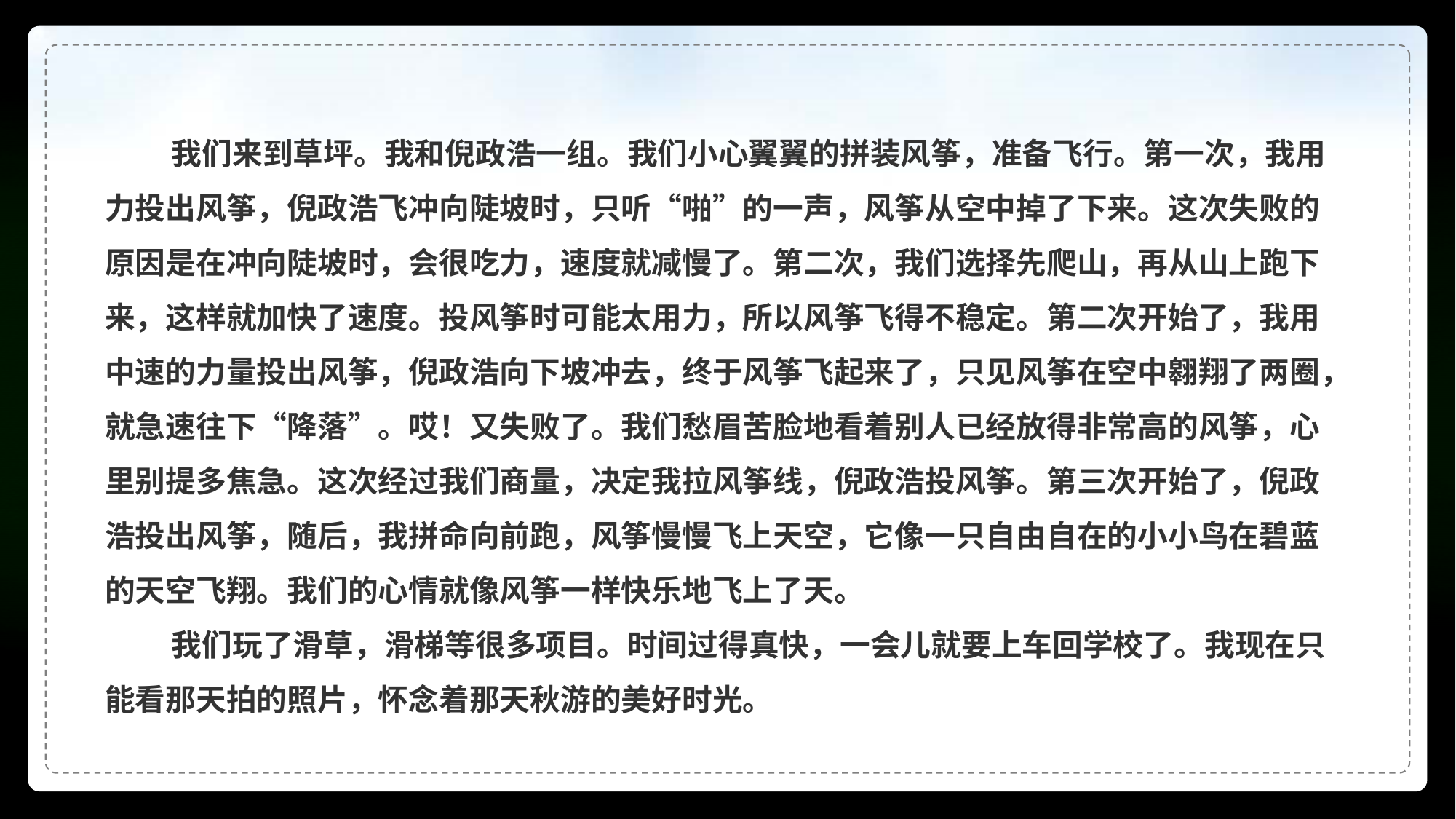

我们来到草坪。我和倪政浩一组。我们小心翼翼的拼装风筝，准备飞行。第一次，我用力投出风筝，倪政浩飞冲向陡坡时，只听“啪”的一声，风筝从空中掉了下来。这次失败的原因是在冲向陡坡时，会很吃力，速度就减慢了。第二次，我们选择先爬山，再从山上跑下来，这样就加快了速度。投风筝时可能太用力，所以风筝飞得不稳定。第二次开始了，我用中速的力量投出风筝，倪政浩向下坡冲去，终于风筝飞起来了，只见风筝在空中翱翔了两圈，就急速往下“降落”。哎！又失败了。我们愁眉苦脸地看着别人已经放得非常高的风筝，心里别提多焦急。这次经过我们商量，决定我拉风筝线，倪政浩投风筝。第三次开始了，倪政浩投出风筝，随后，我拼命向前跑，风筝慢慢飞上天空，它像一只自由自在的小小鸟在碧蓝的天空飞翔。我们的心情就像风筝一样快乐地飞上了天。
    我们玩了滑草，滑梯等很多项目。时间过得真快，一会儿就要上车回学校了。我现在只能看那天拍的照片，怀念着那天秋游的美好时光。